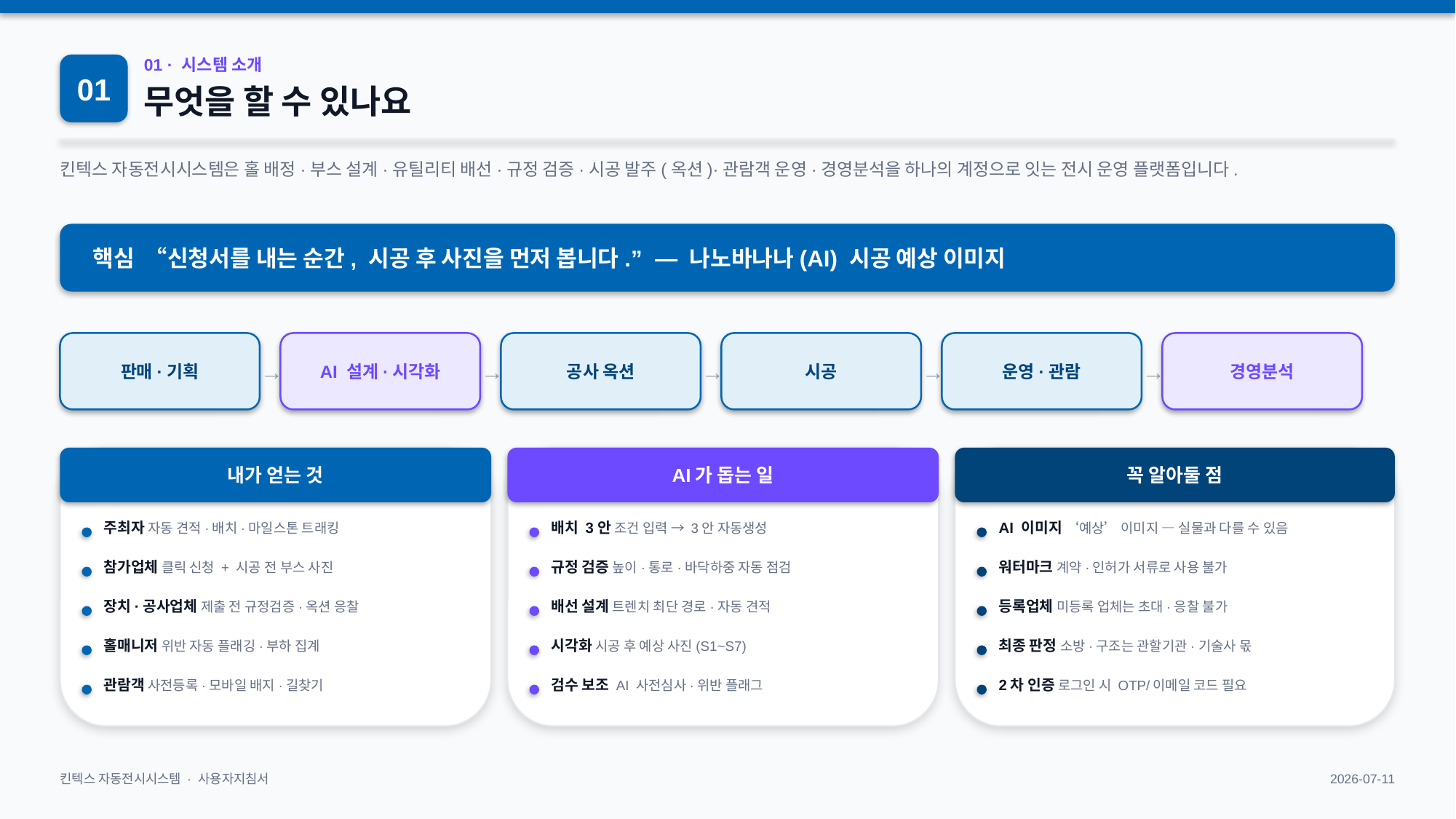

01
01 · 시스템 소개
무엇을 할 수 있나요

킨텍스 자동전시시스템은 홀 배정·부스 설계·유틸리티 배선·규정 검증·시공 발주(옥션)·관람객 운영·경영분석을 하나의 계정으로 잇는 전시 운영 플랫폼입니다.

핵심  “신청서를 내는 순간, 시공 후 사진을 먼저 봅니다.”  — 나노바나나(AI) 시공 예상 이미지

판매·기획
→

AI 설계·시각화
→

공사 옥션
→

시공
→

운영·관람
→

경영분석

내가 얻는 것

AI가 돕는 일

꼭 알아둘 점
주최자 자동 견적·배치·마일스톤 트래킹
배치 3안 조건 입력 → 3안 자동생성
AI 이미지 ‘예상’ 이미지 — 실물과 다를 수 있음

참가업체 클릭 신청 + 시공 전 부스 사진
규정 검증 높이·통로·바닥하중 자동 점검
워터마크 계약·인허가 서류로 사용 불가

장치·공사업체 제출 전 규정검증·옥션 응찰
배선 설계 트렌치 최단 경로·자동 견적
등록업체 미등록 업체는 초대·응찰 불가

홀매니저 위반 자동 플래깅·부하 집계
시각화 시공 후 예상 사진(S1~S7)
최종 판정 소방·구조는 관할기관·기술사 몫

관람객 사전등록·모바일 배지·길찾기
검수 보조 AI 사전심사·위반 플래그
2차 인증 로그인 시 OTP/이메일 코드 필요

킨텍스 자동전시시스템 · 사용자지침서
2026-07-11